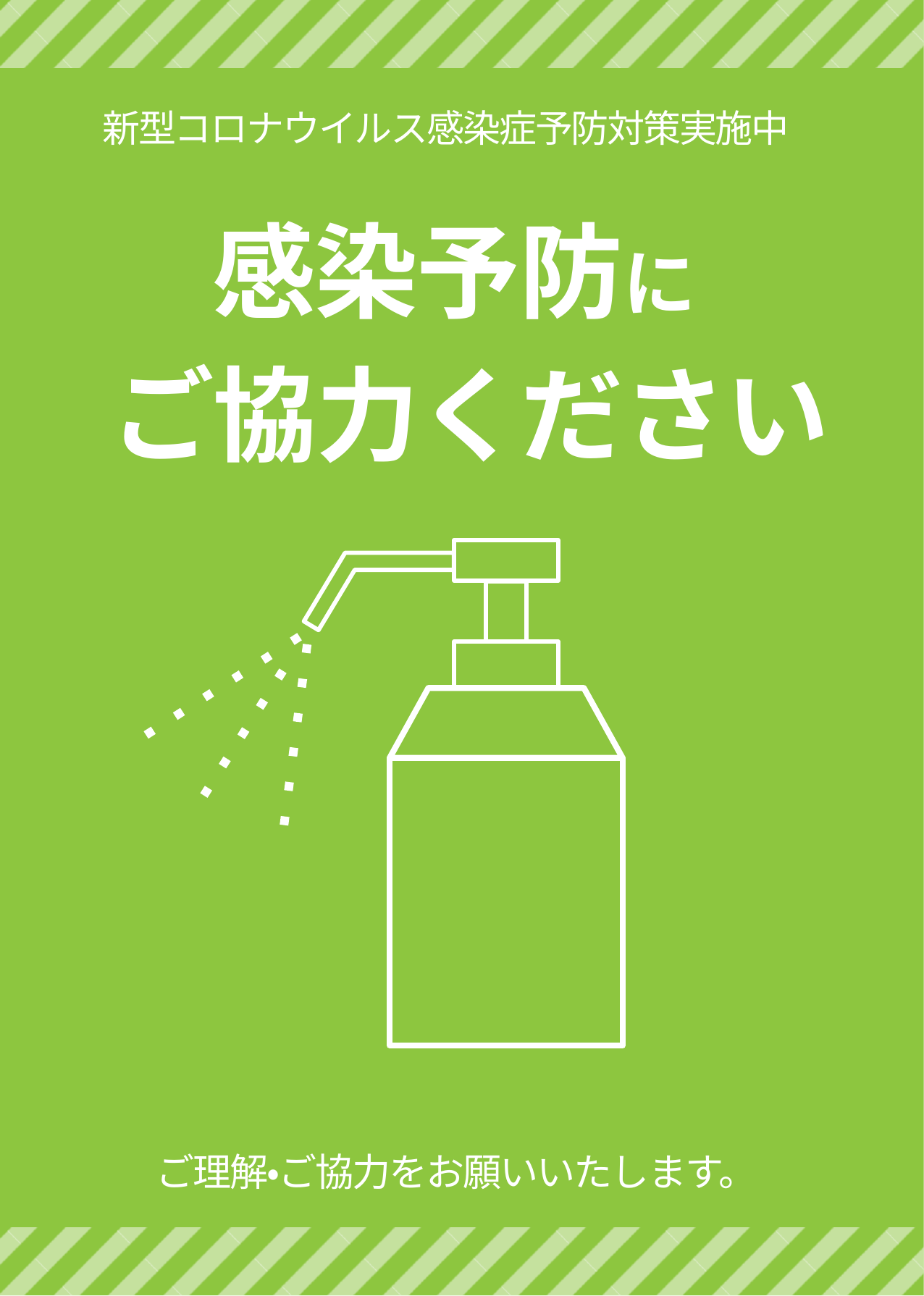

新型コロナウイルス感染症予防対策実施中
# 感染予防に ご協力ください

ご理解・ご協力をお願いいたします。